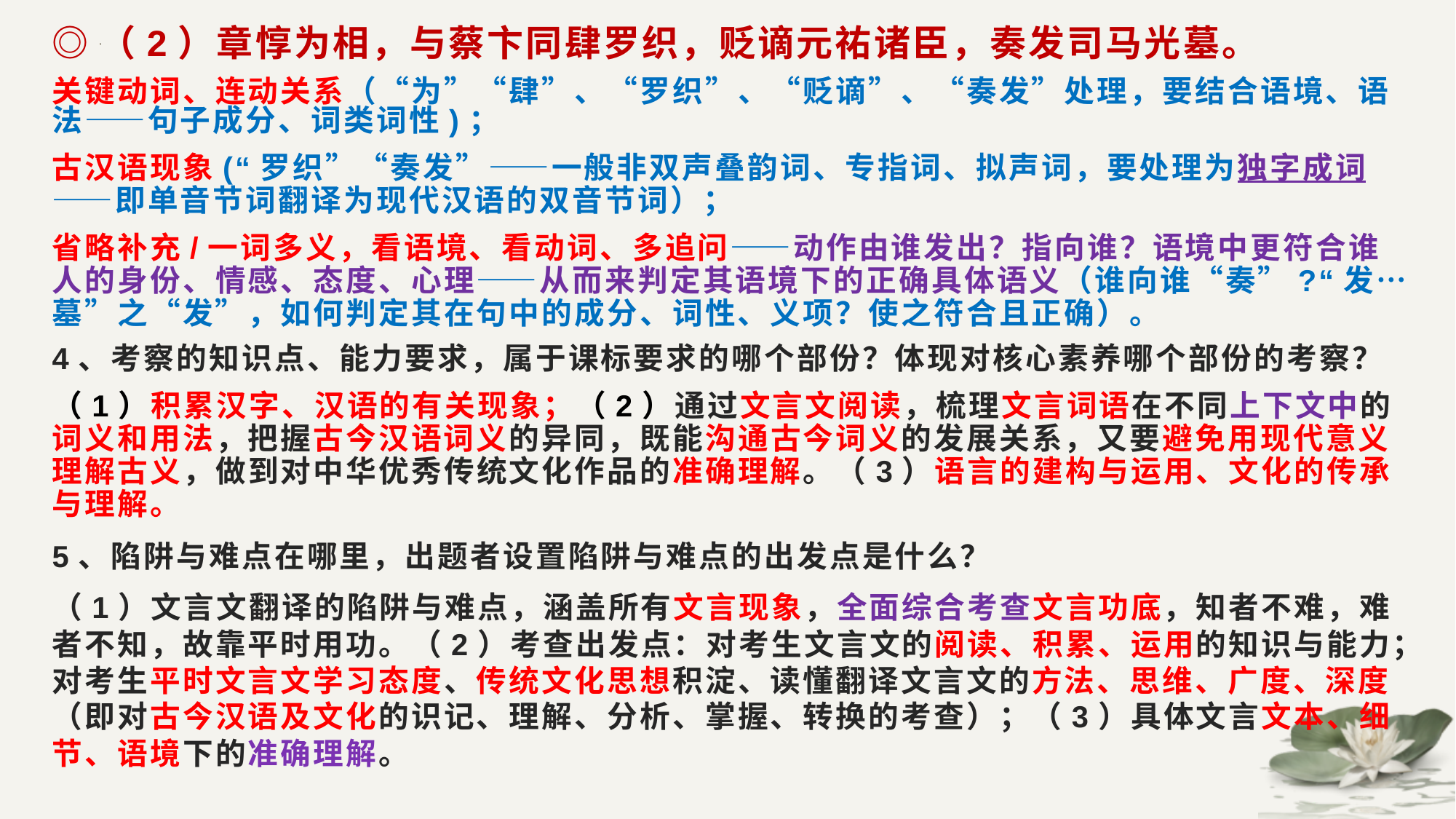

◎（2）章惇为相，与蔡卞同肆罗织，贬谪元祐诸臣，奏发司马光墓。
关键动词、连动关系（“为”“肆”、“罗织”、“贬谪”、“奏发”处理，要结合语境、语法——句子成分、词类词性)；
古汉语现象(“罗织”“奏发”——一般非双声叠韵词、专指词、拟声词，要处理为独字成词——即单音节词翻译为现代汉语的双音节词）；
省略补充/一词多义，看语境、看动词、多追问——动作由谁发出？指向谁？语境中更符合谁人的身份、情感、态度、心理——从而来判定其语境下的正确具体语义（谁向谁“奏”?“发…墓”之“发”，如何判定其在句中的成分、词性、义项？使之符合且正确）。
4、考察的知识点、能力要求，属于课标要求的哪个部份？体现对核心素养哪个部份的考察？
（1）积累汉字、汉语的有关现象；（2）通过文言文阅读，梳理文言词语在不同上下文中的词义和用法，把握古今汉语词义的异同，既能沟通古今词义的发展关系，又要避免用现代意义理解古义，做到对中华优秀传统文化作品的准确理解。（3）语言的建构与运用、文化的传承与理解。
5、陷阱与难点在哪里，出题者设置陷阱与难点的出发点是什么？
（1）文言文翻译的陷阱与难点，涵盖所有文言现象，全面综合考查文言功底，知者不难，难者不知，故靠平时用功。（2）考查出发点：对考生文言文的阅读、积累、运用的知识与能力；对考生平时文言文学习态度、传统文化思想积淀、读懂翻译文言文的方法、思维、广度、深度（即对古今汉语及文化的识记、理解、分析、掌握、转换的考查）；（3）具体文言文本、细节、语境下的准确理解。